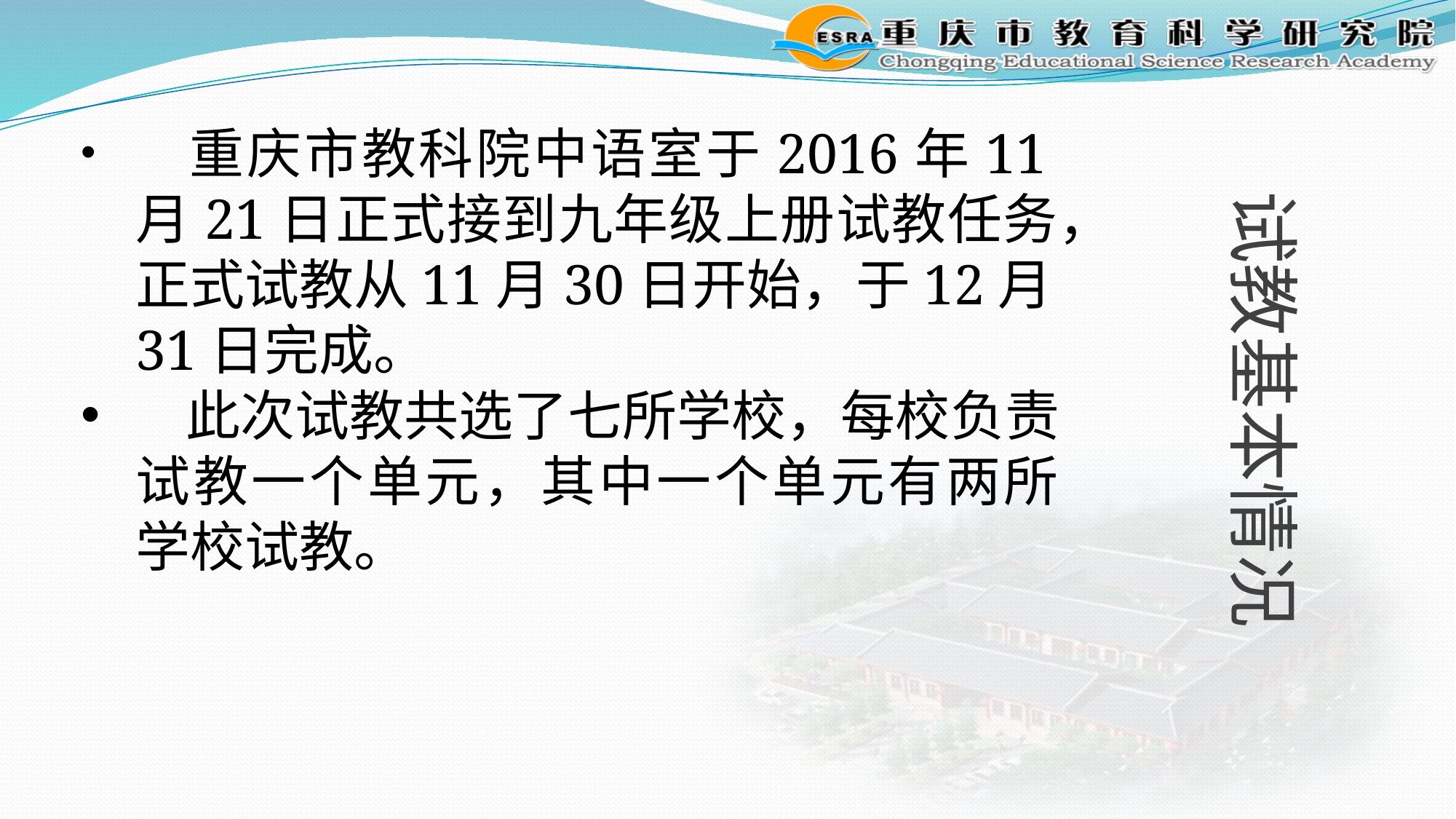

#
   重庆市教科院中语室于2016年11月21日正式接到九年级上册试教任务，正式试教从11月30日开始，于12月31日完成。
   此次试教共选了七所学校，每校负责试教一个单元，其中一个单元有两所学校试教。

试教基本情况